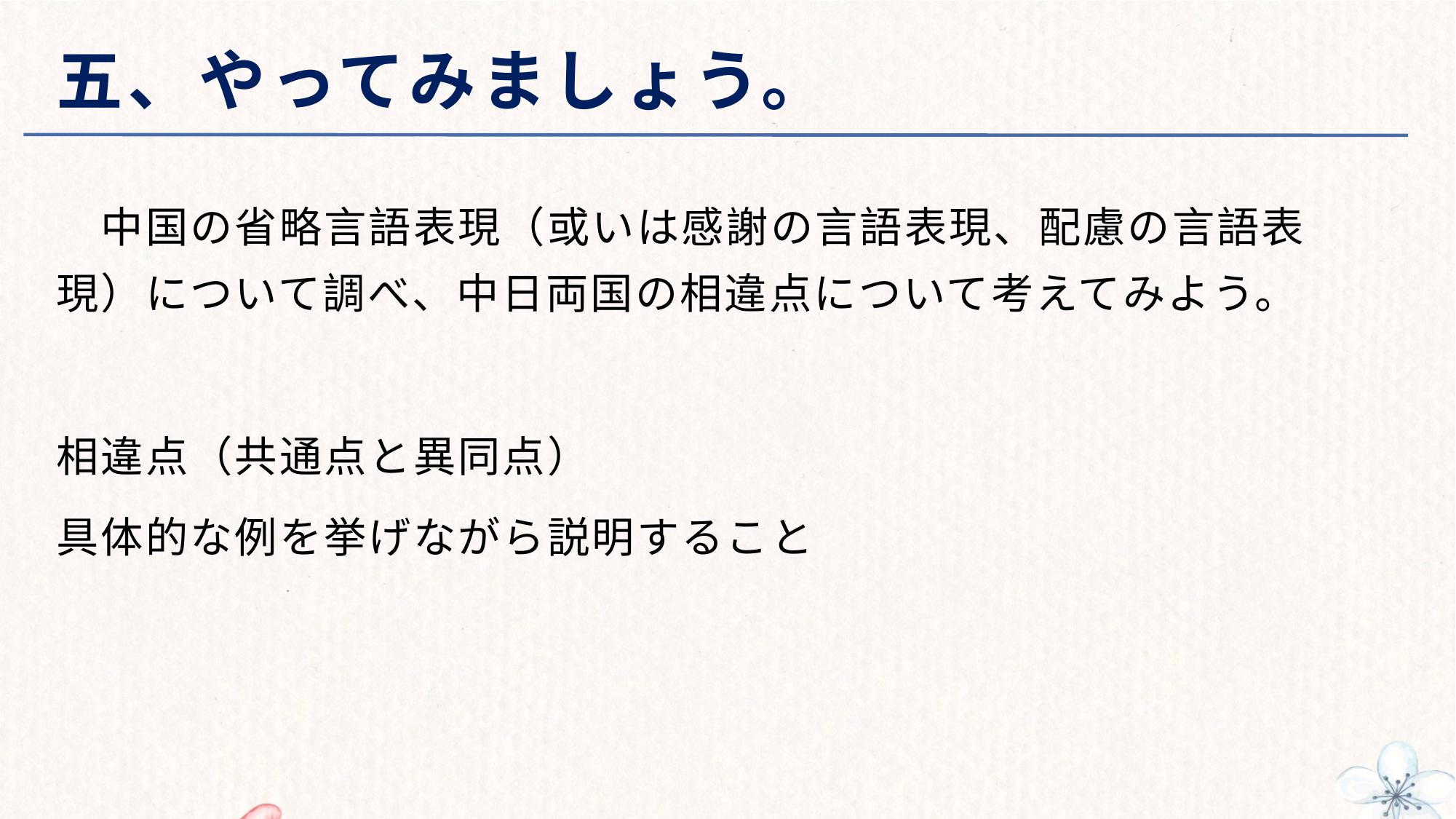

# 五、やってみましょう。
　中国の省略言語表現（或いは感謝の言語表現、配慮の言語表現）について調べ、中日両国の相違点について考えてみよう。

相違点（共通点と異同点）
具体的な例を挙げながら説明すること